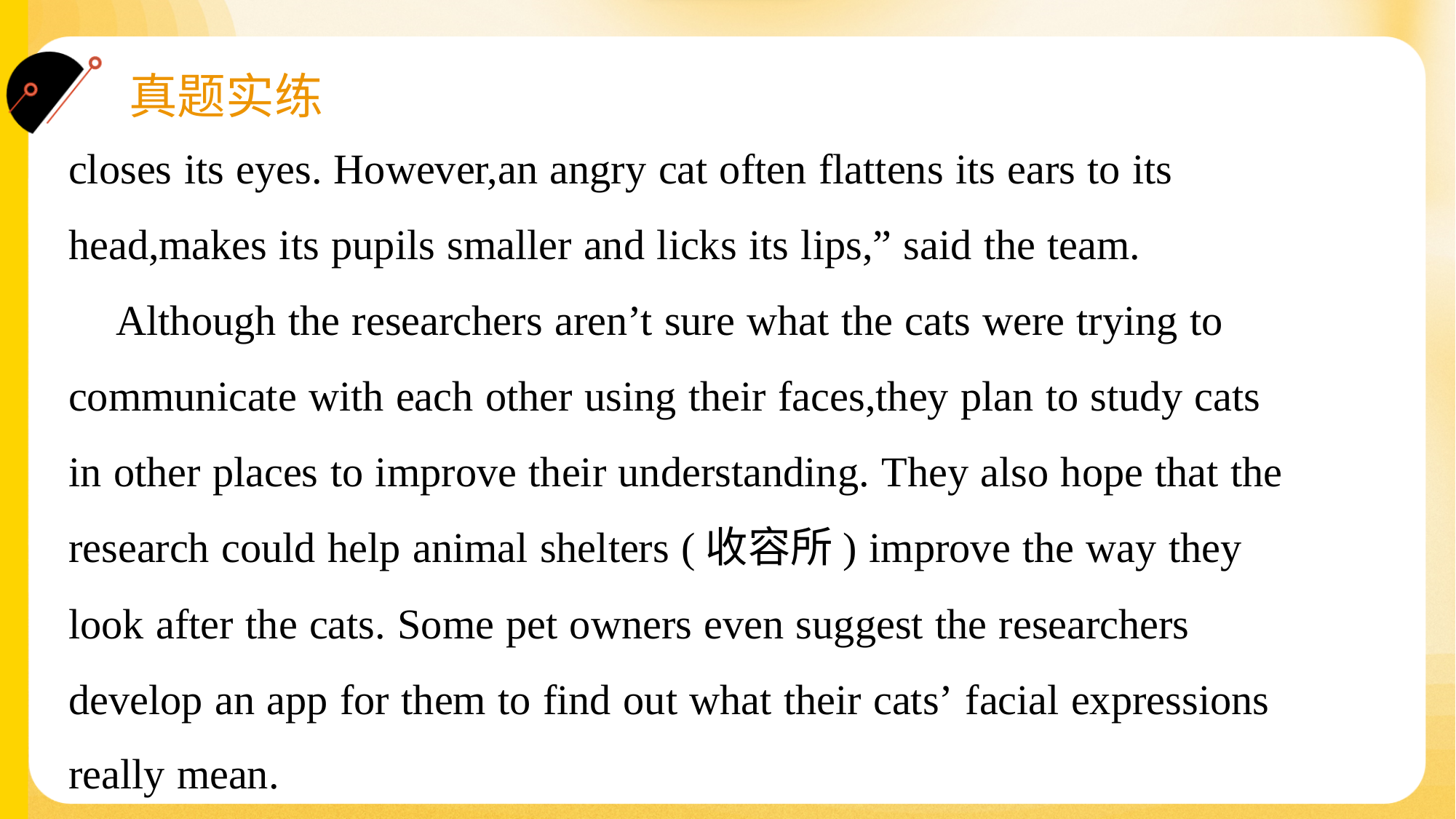

closes its eyes. However,an angry cat often flattens its ears to its
head,makes its pupils smaller and licks its lips,” said the team.
    Although the researchers aren’t sure what the cats were trying to
communicate with each other using their faces,they plan to study cats
in other places to improve their understanding. They also hope that the
research could help animal shelters (收容所) improve the way they
look after the cats. Some pet owners even suggest the researchers
develop an app for them to find out what their cats’ facial expressions
really mean.#1.5